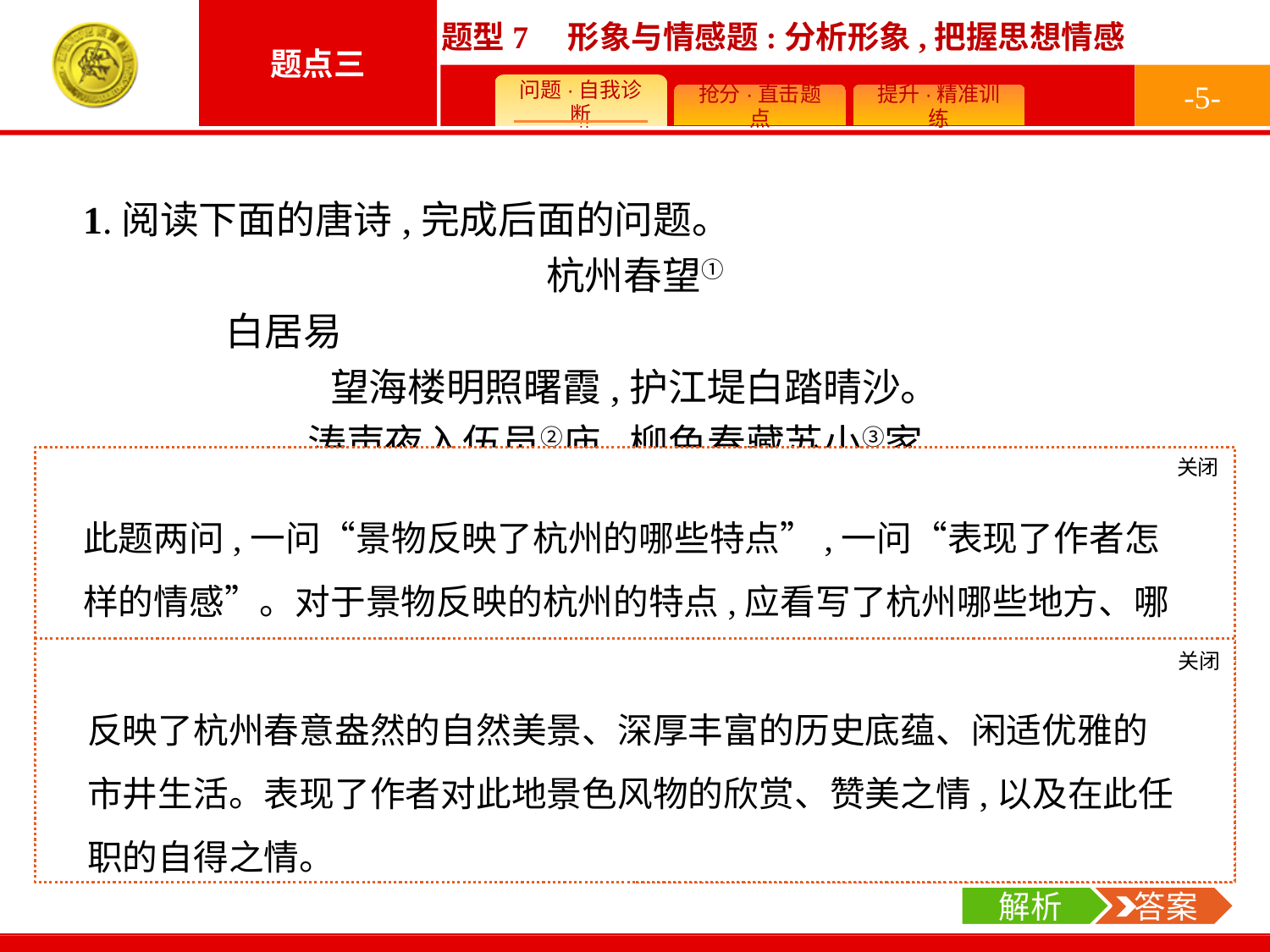

-5-
1.阅读下面的唐诗,完成后面的问题。
杭州春望①
	白居易
望海楼明照曙霞,护江堤白踏晴沙。
涛声夜入伍员②庙,柳色春藏苏小③家。
红袖织绫夸柿蒂④,青旗沽酒趁梨花。
谁开湖寺西南路,草绿裙腰一道斜。
注①白居易时任杭州刺史。②伍员:伍子胥。杭州城内吴山上有伍员庙。③苏小:苏小小,南朝人,西湖冷桥畔有其墓。④柿蒂:绫的花纹。
本诗所写景物反映了杭州的哪些特点?表现了作者怎样的情感?

关闭
解析

此题两问,一问“景物反映了杭州的哪些特点”,一问“表现了作者怎样的情感”。对于景物反映的杭州的特点,应看写了杭州哪些地方、哪些方面的景物——望海楼的曙光、护江堤上的白沙,是西湖的自然美景;伍员庙的夜涛、苏小家的春柳,是历史遗迹处的景色;沽酒处的梨花、西南路的绿草,是市民生活处的美景。可据此概括杭州生活的特点。表达的作者的情感,可从景物的特点和作者与杭州的关系概括。

关闭
解析
  答案

反映了杭州春意盎然的自然美景、深厚丰富的历史底蕴、闲适优雅的市井生活。表现了作者对此地景色风物的欣赏、赞美之情,以及在此任职的自得之情。
解析
  答案